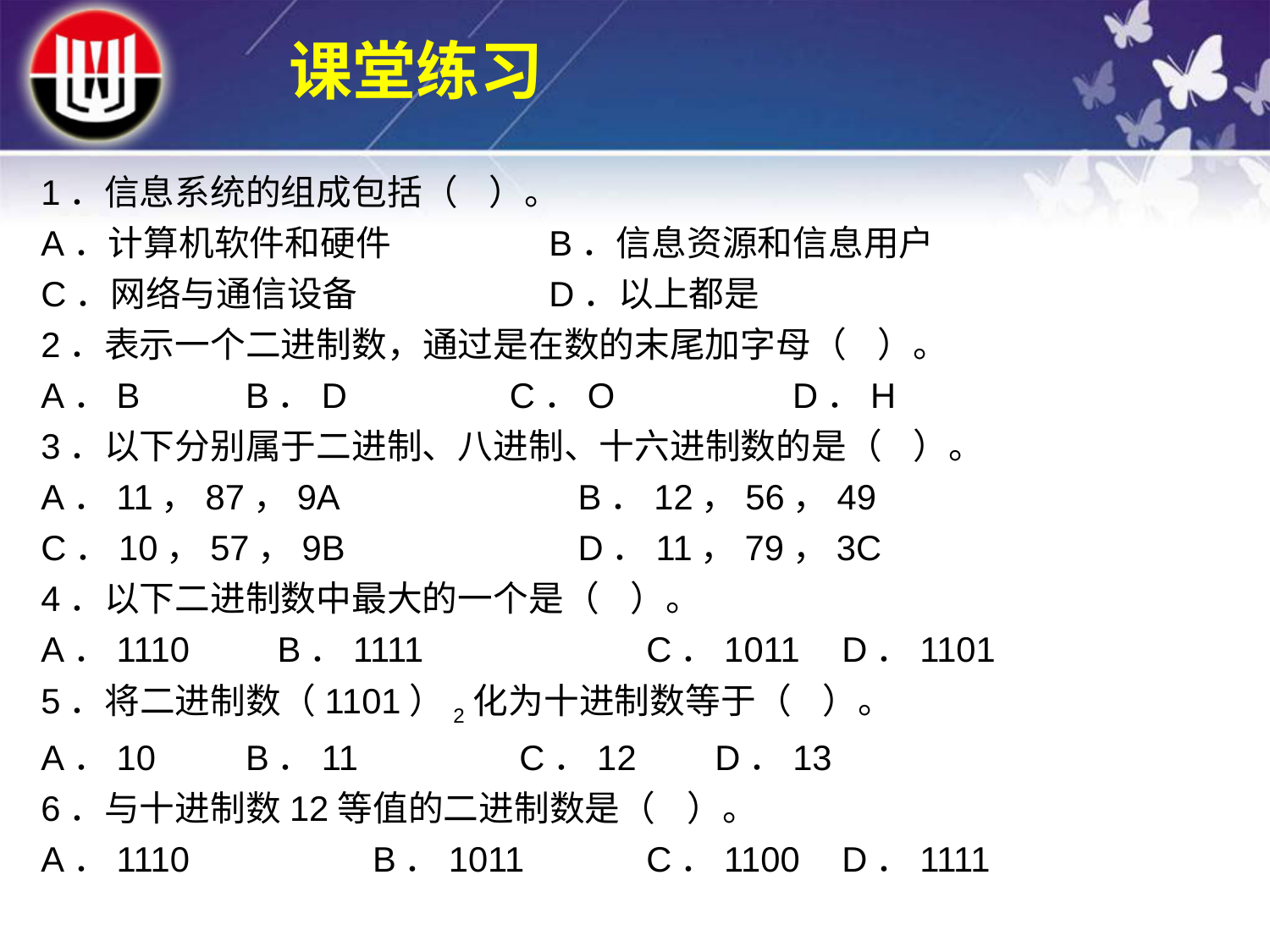

课堂练习
1．信息系统的组成包括（    ）。
A．计算机软件和硬件		B．信息资源和信息用户
C．网络与通信设备		D．以上都是
2．表示一个二进制数，通过是在数的末尾加字母（    ）。
A．B	        B．D 	         C．O 	            D．H
3．以下分别属于二进制、八进制、十六进制数的是（    ）。
A．11，87，9A		   B．12，56，49
C．10，57，9B		   D．11，79，3C
4．以下二进制数中最大的一个是（    ）。
A．1110         B．1111	          C．1011	    D．1101
5．将二进制数（1101）2化为十进制数等于（    ）。
A．10	        B．11  	          C．12   	    D．13
6．与十进制数12等值的二进制数是（    ）。
A．1110	        B．1011	          C．1100	    D．1111